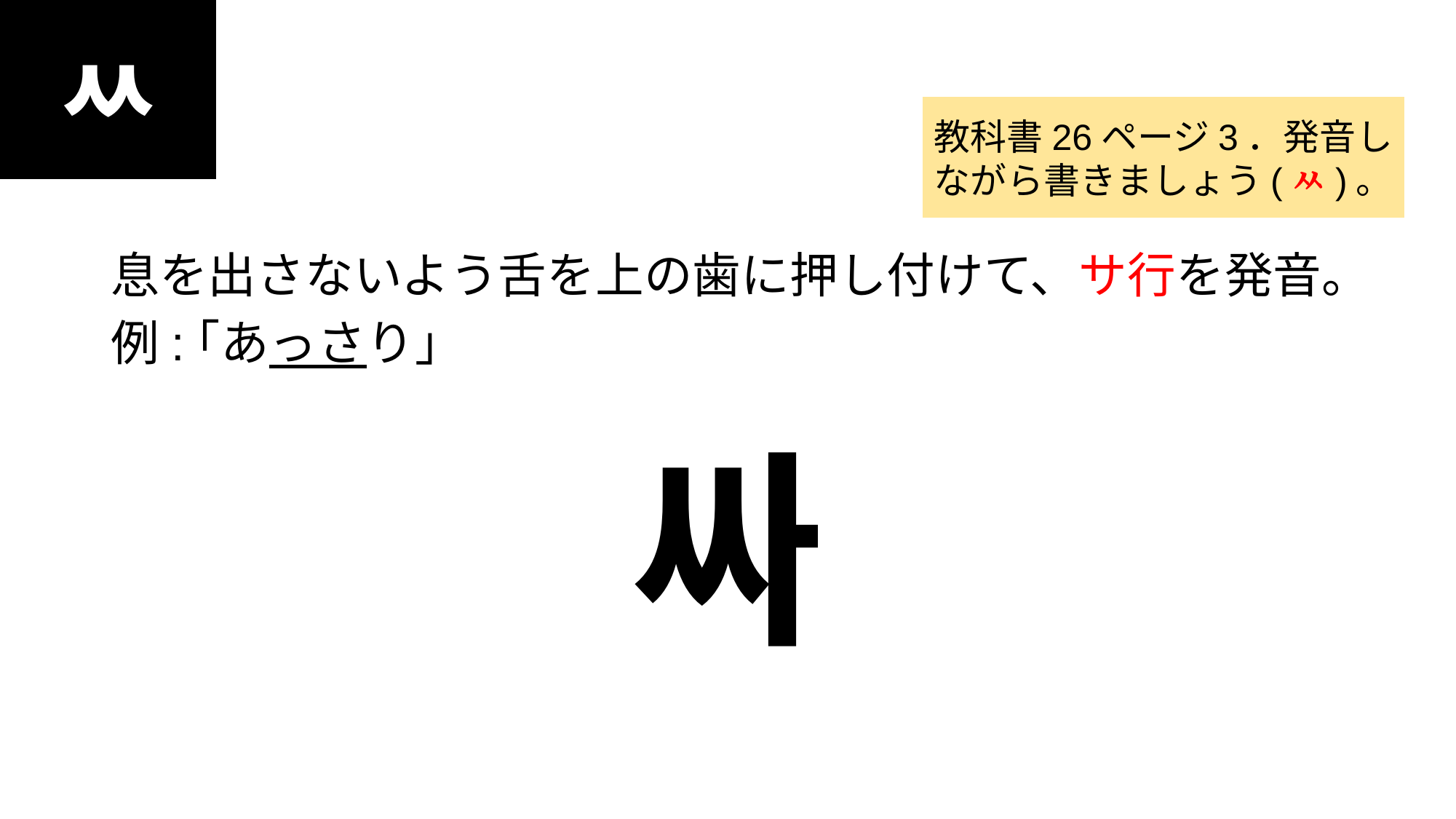

ㅆ
#
教科書26ページ3．発音しながら書きましょう(ㅆ)。

息を出さないよう舌を上の歯に押し付けて、サ行を発音。
例:｢あっさり｣

싸